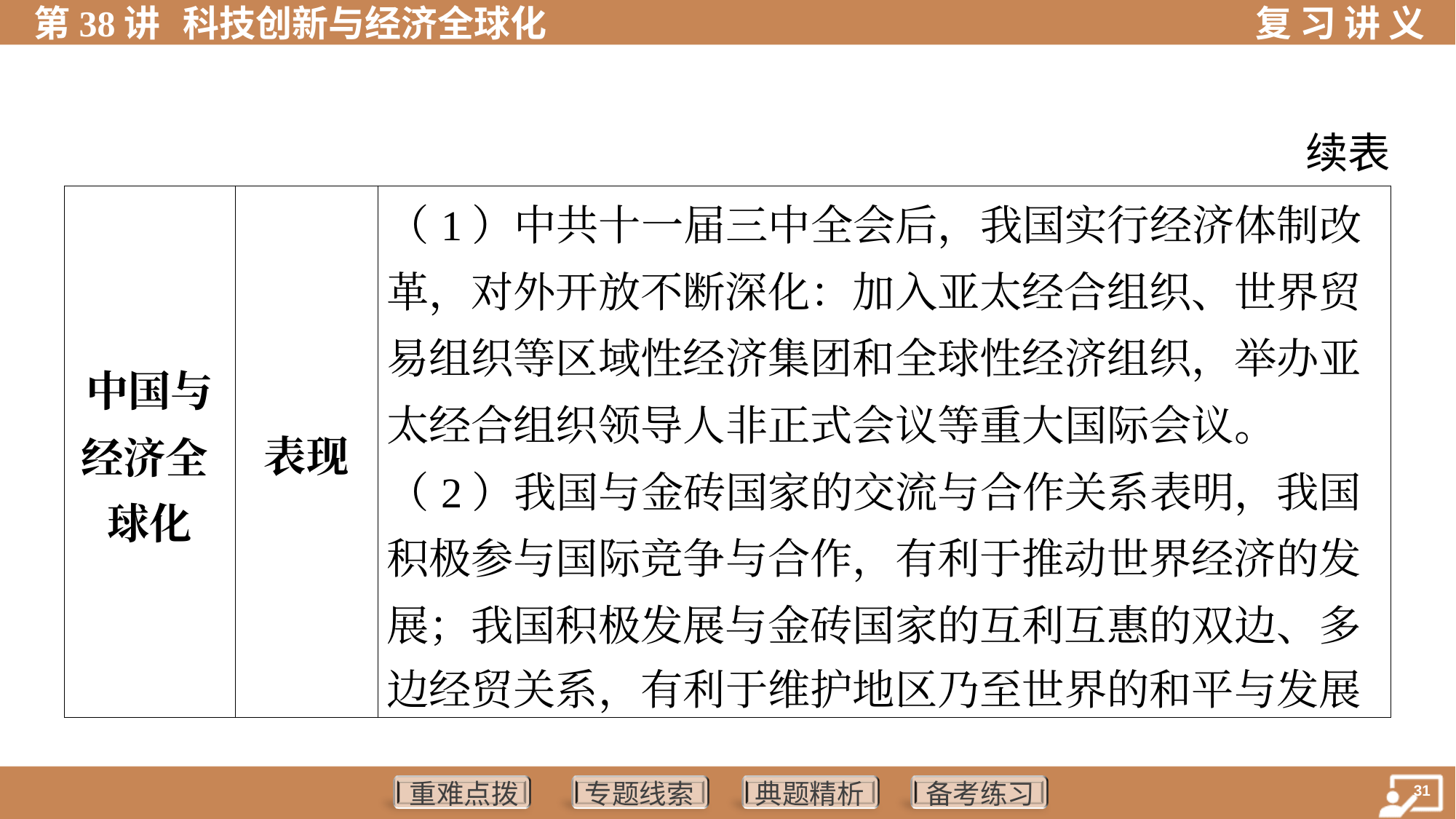

续表
| 中国与 经济全 球化 | 表现 | （1）中共十一届三中全会后，我国实行经济体制改 革，对外开放不断深化：加入亚太经合组织、世界贸 易组织等区域性经济集团和全球性经济组织，举办亚 太经合组织领导人非正式会议等重大国际会议。 （2）我国与金砖国家的交流与合作关系表明，我国 积极参与国际竞争与合作，有利于推动世界经济的发 展；我国积极发展与金砖国家的互利互惠的双边、多 边经贸关系，有利于维护地区乃至世界的和平与发展 |  |  |  |
| --- | --- | --- | --- | --- | --- |